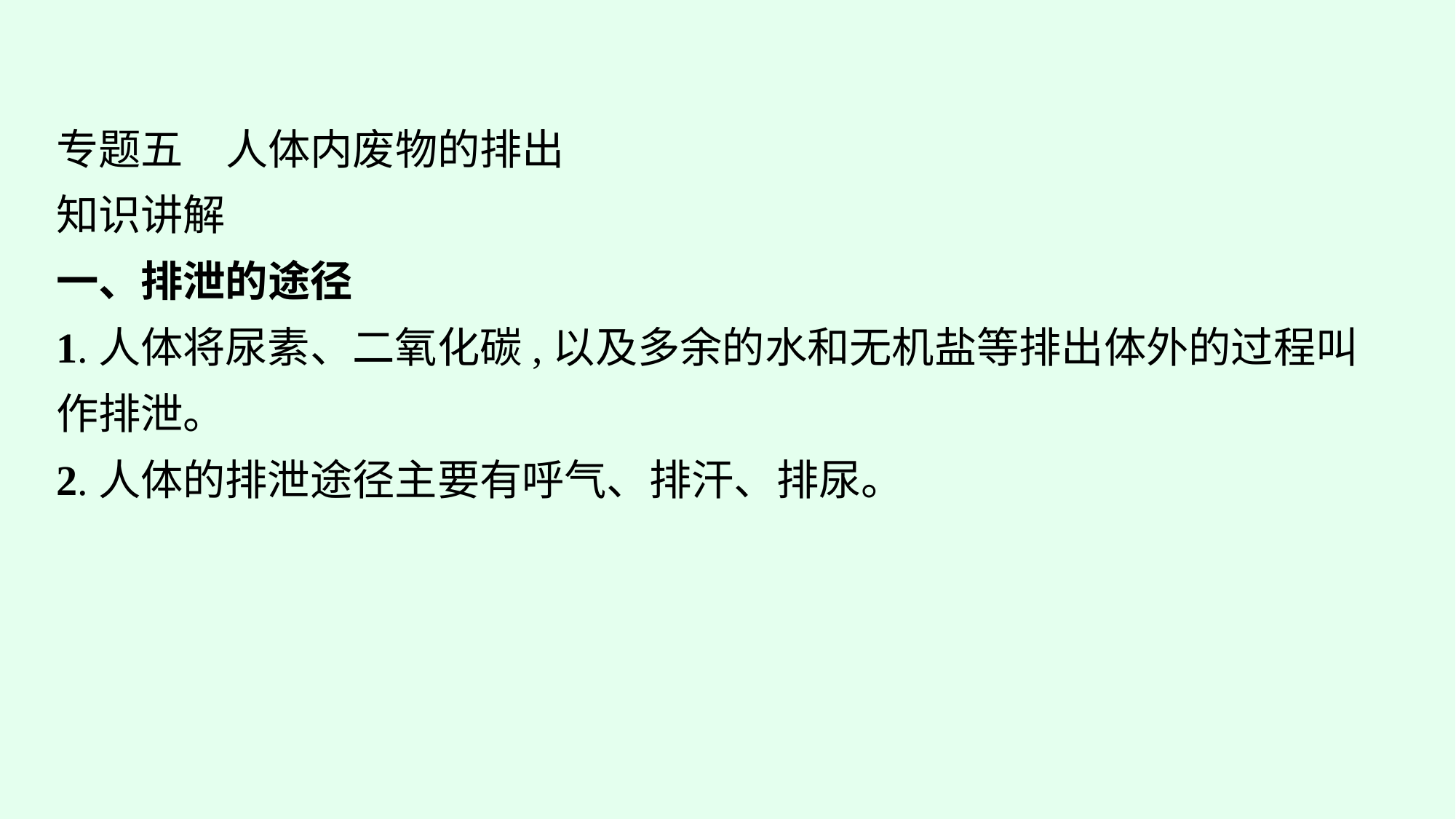

专题五　人体内废物的排出
知识讲解
一、排泄的途径
1.人体将尿素、二氧化碳,以及多余的水和无机盐等排出体外的过程叫作排泄。
2.人体的排泄途径主要有呼气、排汗、排尿。